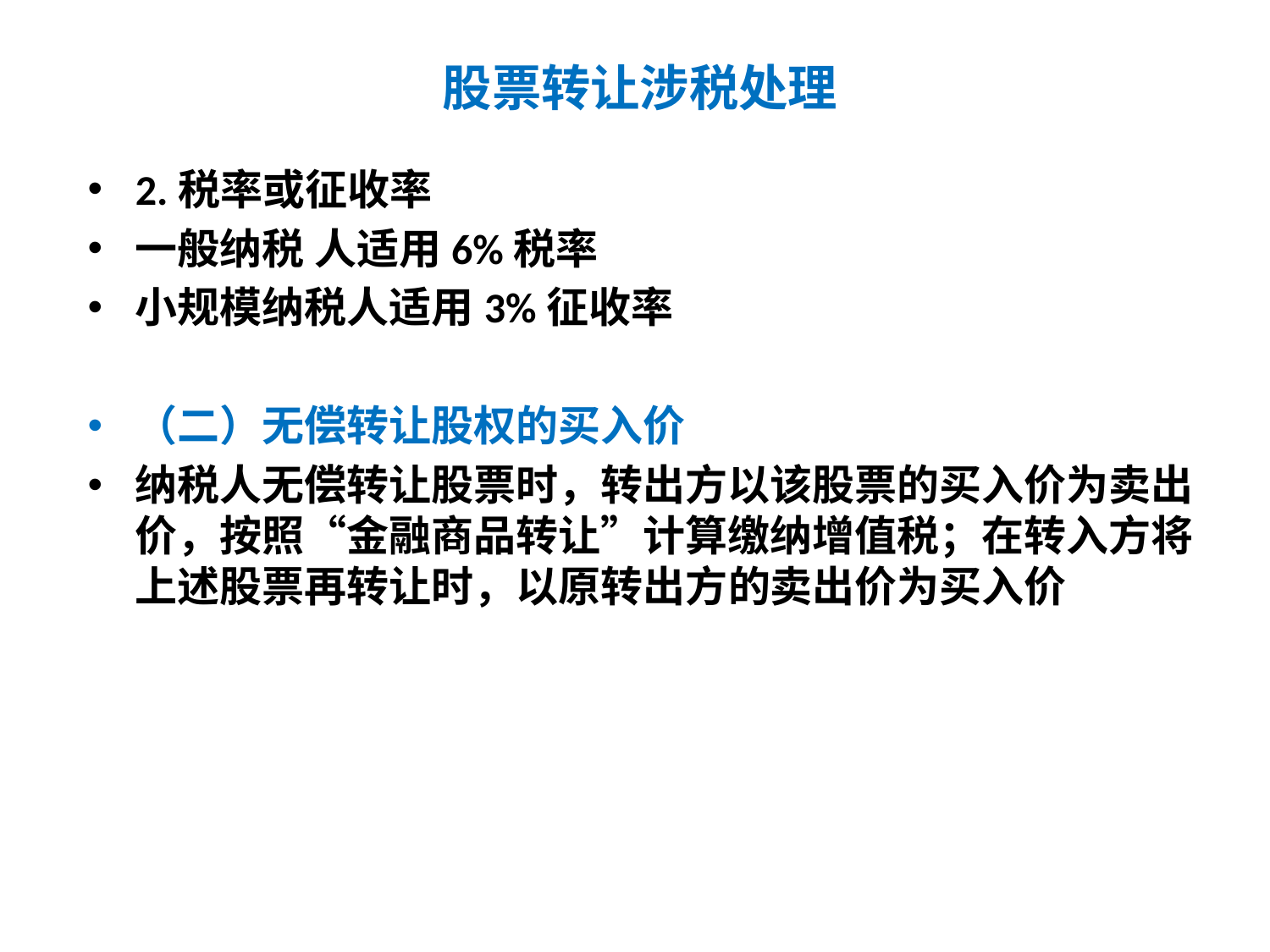

# 股票转让涉税处理
2.税率或征收率
一般纳税 人适用6%税率
小规模纳税人适用3%征收率

（二）无偿转让股权的买入价
纳税人无偿转让股票时，转出方以该股票的买入价为卖出价，按照“金融商品转让”计算缴纳增值税；在转入方将上述股票再转让时，以原转出方的卖出价为买入价